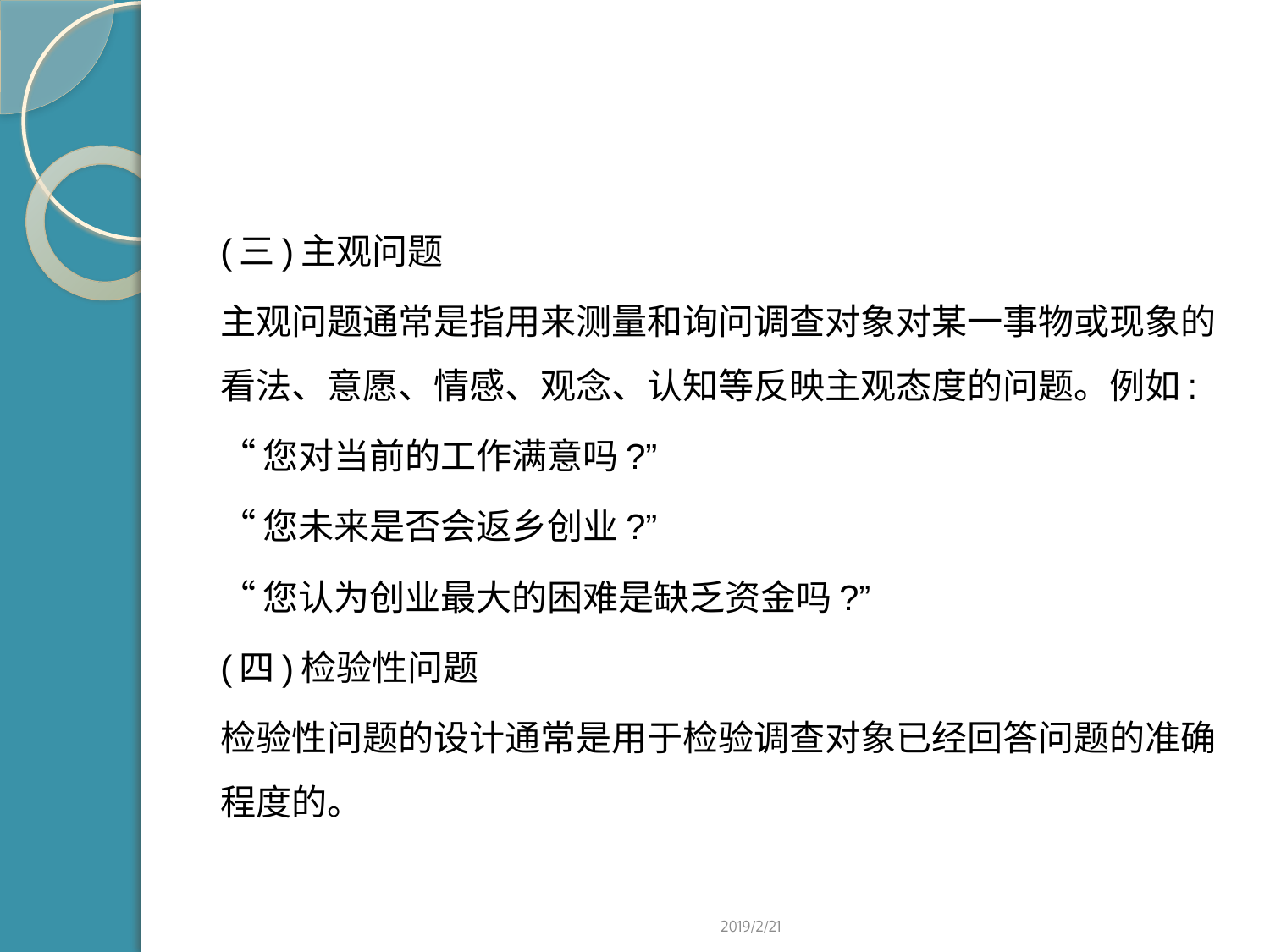

#
(三)主观问题
主观问题通常是指用来测量和询问调查对象对某一事物或现象的看法、意愿、情感、观念、认知等反映主观态度的问题。例如:
“您对当前的工作满意吗?”
“您未来是否会返乡创业?”
“您认为创业最大的困难是缺乏资金吗?”
(四)检验性问题
检验性问题的设计通常是用于检验调查对象已经回答问题的准确程度的。

2019/2/21